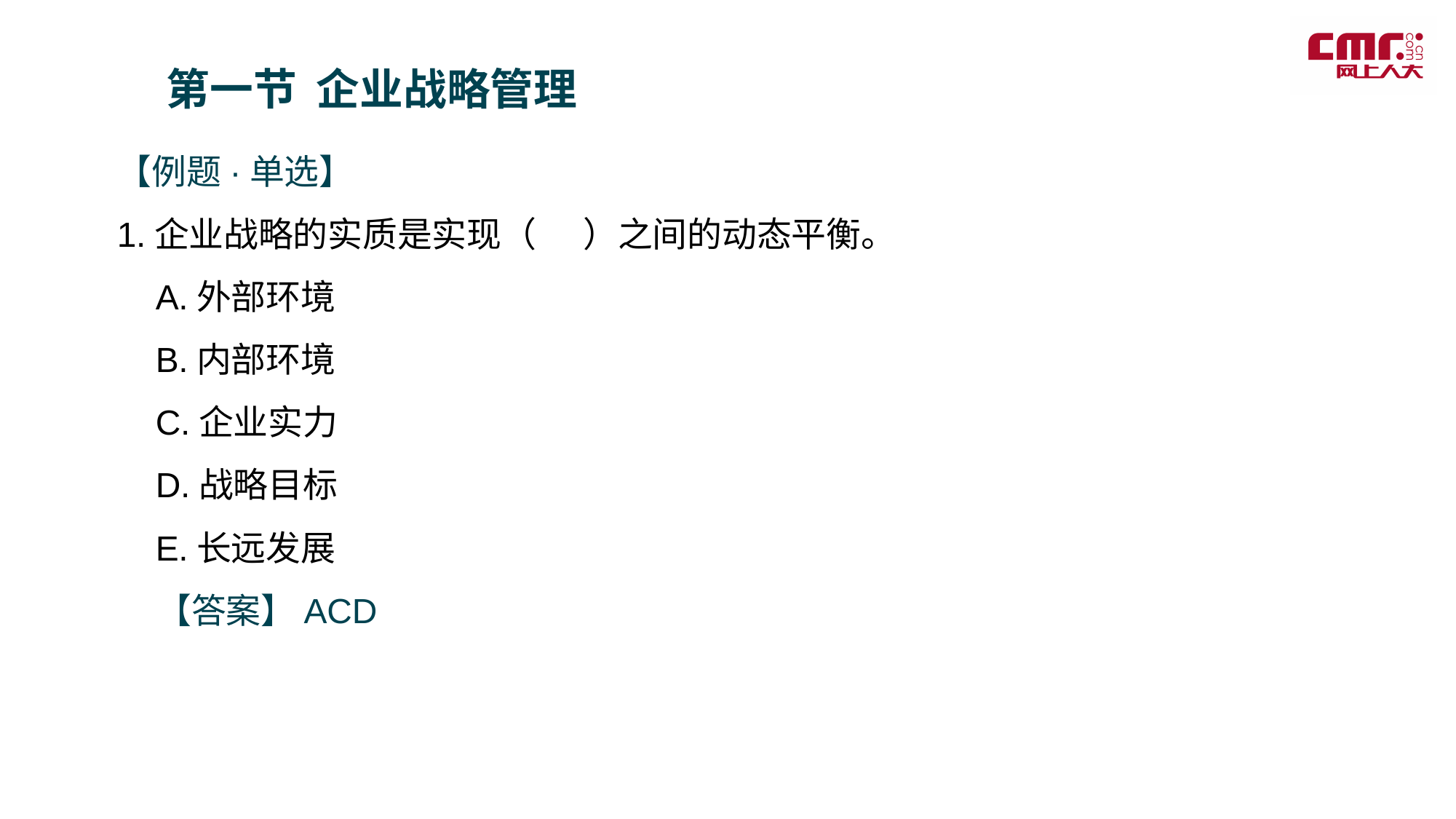

第一节  企业战略管理
【例题·单选】
1.企业战略的实质是实现（      ）之间的动态平衡。
    A.外部环境
    B.内部环境
    C.企业实力
    D.战略目标
    E.长远发展
    【答案】ACD